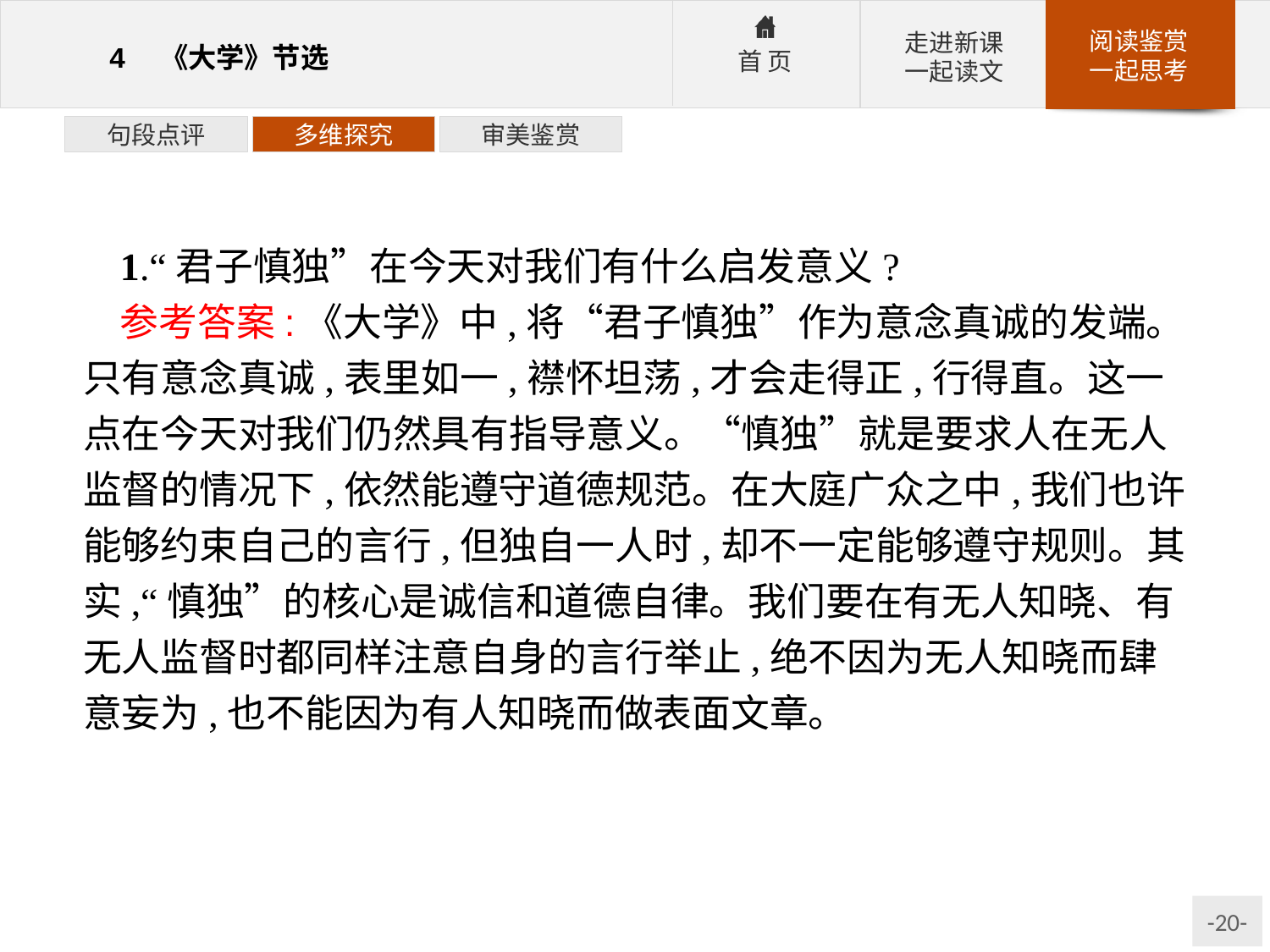

句段点评
多维探究
审美鉴赏
1.“君子慎独”在今天对我们有什么启发意义?
参考答案:《大学》中,将“君子慎独”作为意念真诚的发端。只有意念真诚,表里如一,襟怀坦荡,才会走得正,行得直。这一点在今天对我们仍然具有指导意义。“慎独”就是要求人在无人监督的情况下,依然能遵守道德规范。在大庭广众之中,我们也许能够约束自己的言行,但独自一人时,却不一定能够遵守规则。其实,“慎独”的核心是诚信和道德自律。我们要在有无人知晓、有无人监督时都同样注意自身的言行举止,绝不因为无人知晓而肆意妄为,也不能因为有人知晓而做表面文章。